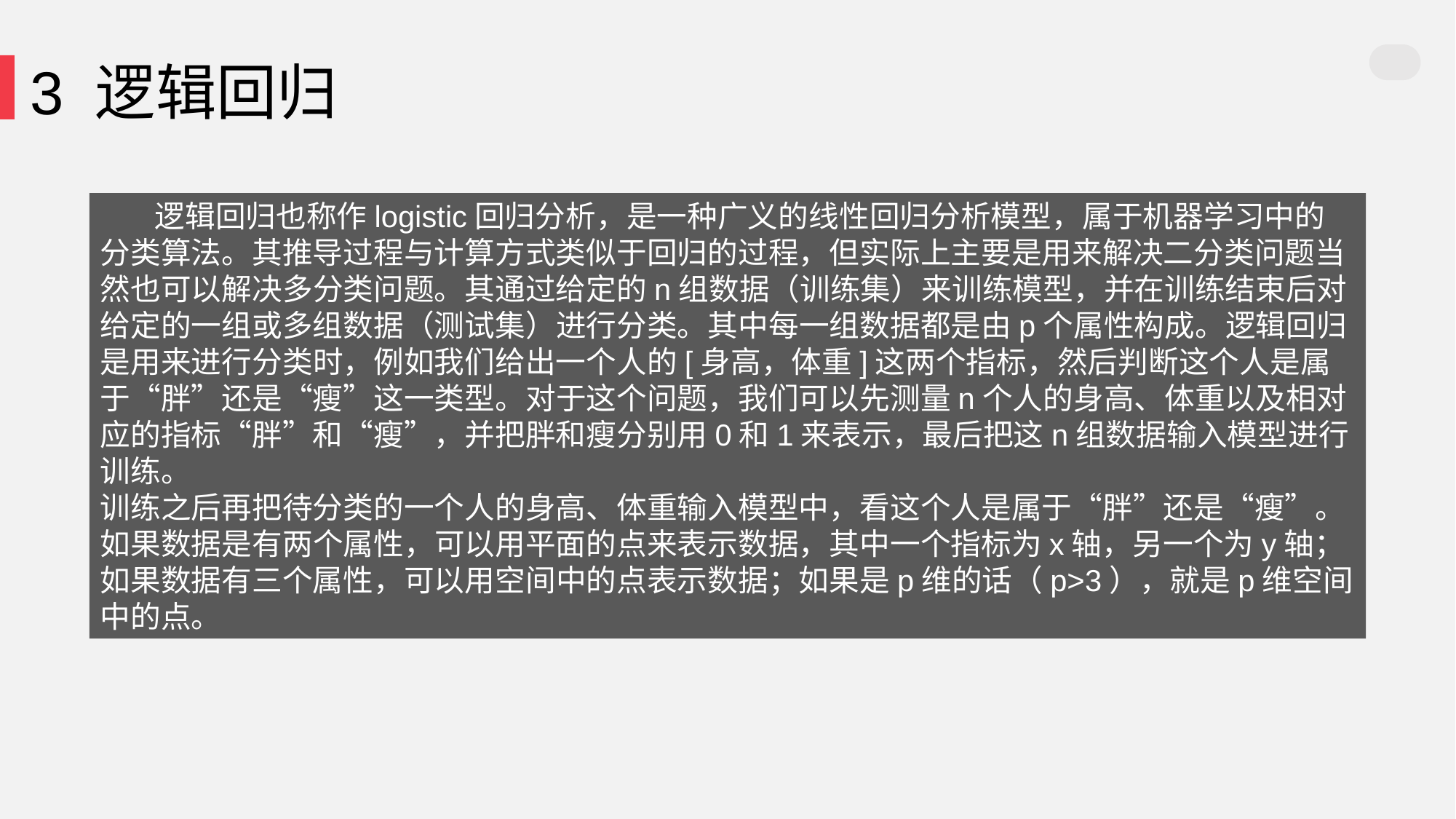

3 逻辑回归
       逻辑回归也称作logistic回归分析，是一种广义的线性回归分析模型，属于机器学习中的分类算法。其推导过程与计算方式类似于回归的过程，但实际上主要是用来解决二分类问题当然也可以解决多分类问题。其通过给定的n组数据（训练集）来训练模型，并在训练结束后对给定的一组或多组数据（测试集）进行分类。其中每一组数据都是由p个属性构成。逻辑回归是用来进行分类时，例如我们给出一个人的[身高，体重]这两个指标，然后判断这个人是属于“胖”还是“瘦”这一类型。对于这个问题，我们可以先测量n个人的身高、体重以及相对应的指标“胖”和“瘦”，并把胖和瘦分别用0和1来表示，最后把这n组数据输入模型进行训练。
训练之后再把待分类的一个人的身高、体重输入模型中，看这个人是属于“胖”还是“瘦”。如果数据是有两个属性，可以用平面的点来表示数据，其中一个指标为x轴，另一个为y轴；如果数据有三个属性，可以用空间中的点表示数据；如果是p维的话（p>3），就是p维空间中的点。